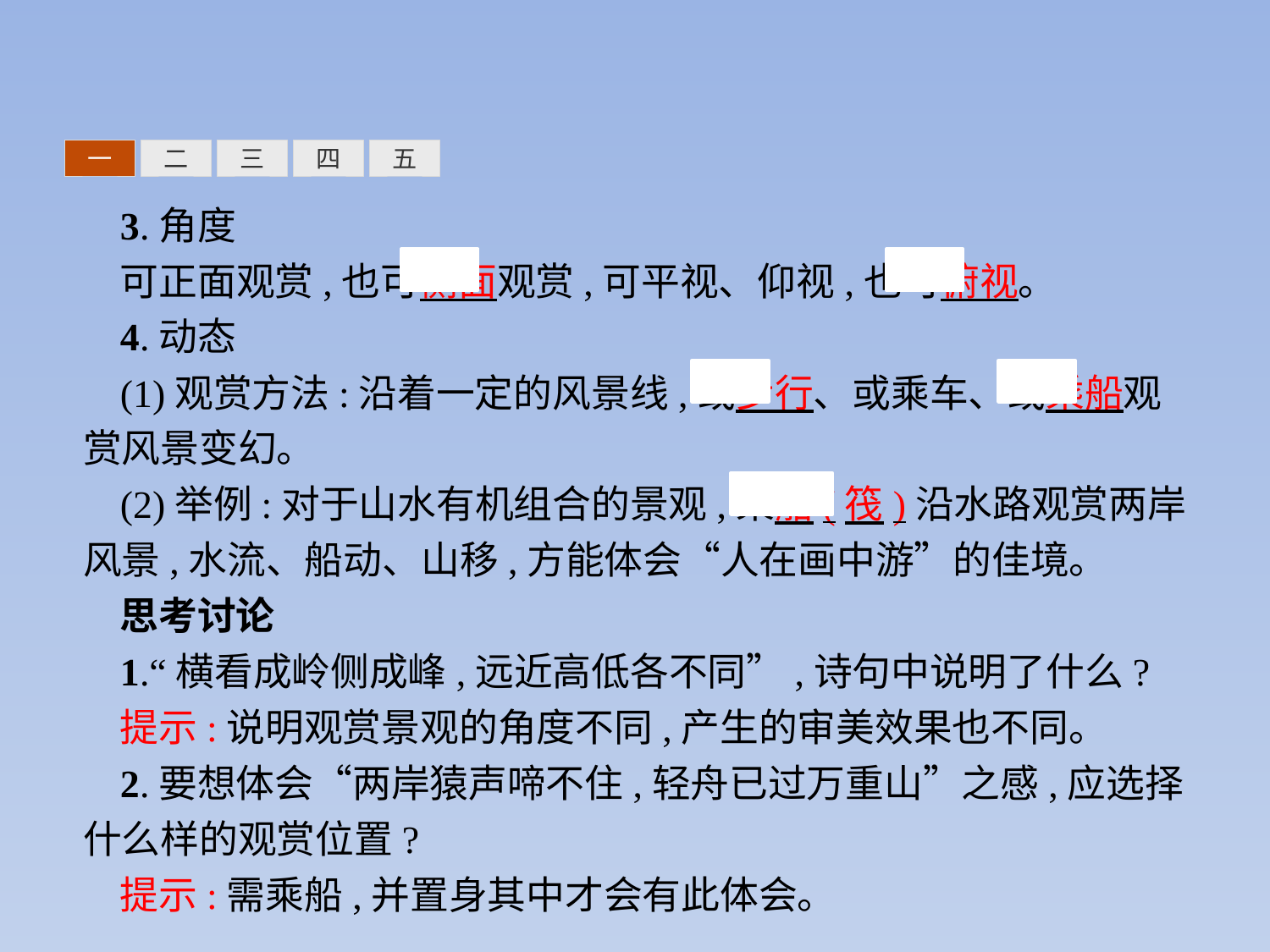

三
四
五
一
二
3.角度
可正面观赏,也可侧面观赏,可平视、仰视,也可俯视。
4.动态
(1)观赏方法:沿着一定的风景线,或步行、或乘车、或乘船观赏风景变幻。
(2)举例:对于山水有机组合的景观,乘船(筏)沿水路观赏两岸风景,水流、船动、山移,方能体会“人在画中游”的佳境。
思考讨论
1.“横看成岭侧成峰,远近高低各不同”,诗句中说明了什么?
提示:说明观赏景观的角度不同,产生的审美效果也不同。
2.要想体会“两岸猿声啼不住,轻舟已过万重山”之感,应选择什么样的观赏位置?
提示:需乘船,并置身其中才会有此体会。